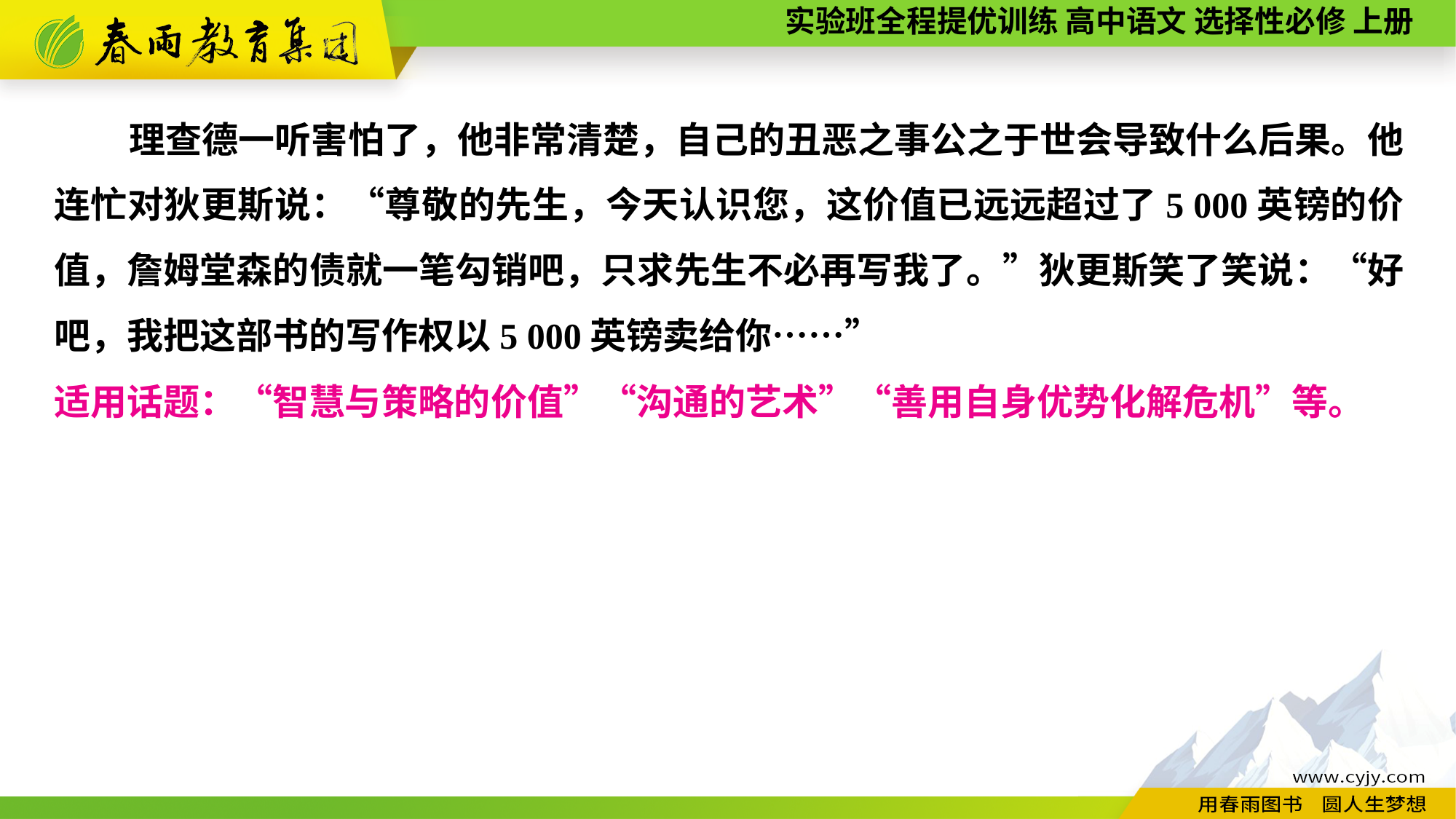

理查德一听害怕了，他非常清楚，自己的丑恶之事公之于世会导致什么后果。他连忙对狄更斯说：“尊敬的先生，今天认识您，这价值已远远超过了5 000英镑的价值，詹姆堂森的债就一笔勾销吧，只求先生不必再写我了。”狄更斯笑了笑说：“好吧，我把这部书的写作权以5 000英镑卖给你……”
适用话题：“智慧与策略的价值”“沟通的艺术”“善用自身优势化解危机”等。